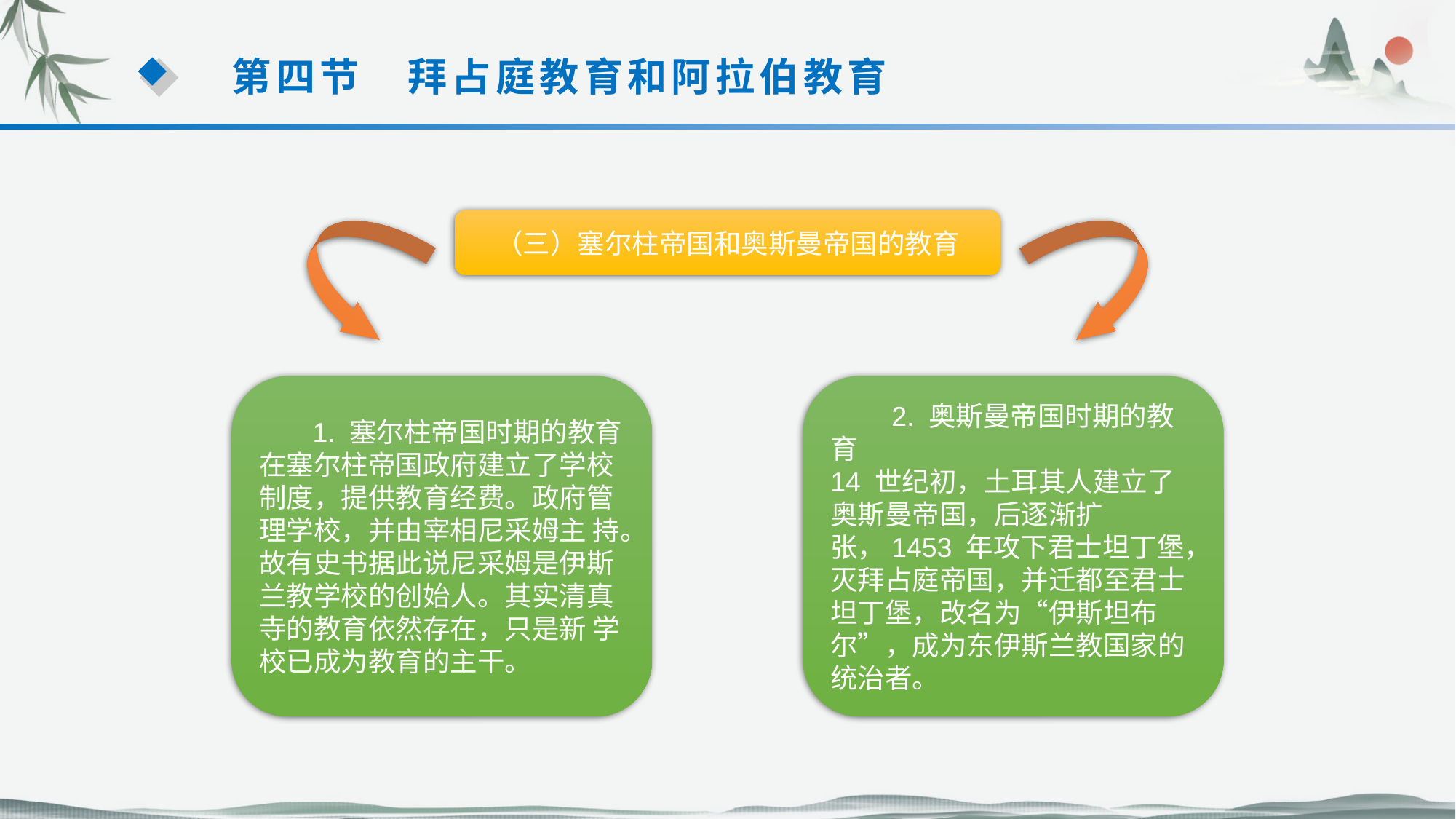

第四节　拜占庭教育和阿拉伯教育

（三）塞尔柱帝国和奥斯曼帝国的教育

       1. 塞尔柱帝国时期的教育 在塞尔柱帝国政府建立了学校制度，提供教育经费。政府管理学校，并由宰相尼采姆主 持。故有史书据此说尼采姆是伊斯兰教学校的创始人。其实清真寺的教育依然存在，只是新 学校已成为教育的主干。
        2. 奥斯曼帝国时期的教育
14 世纪初，土耳其人建立了奥斯曼帝国，后逐渐扩张，1453 年攻下君士坦丁堡，灭拜占庭帝国，并迁都至君士坦丁堡，改名为“伊斯坦布尔”，成为东伊斯兰教国家的统治者。